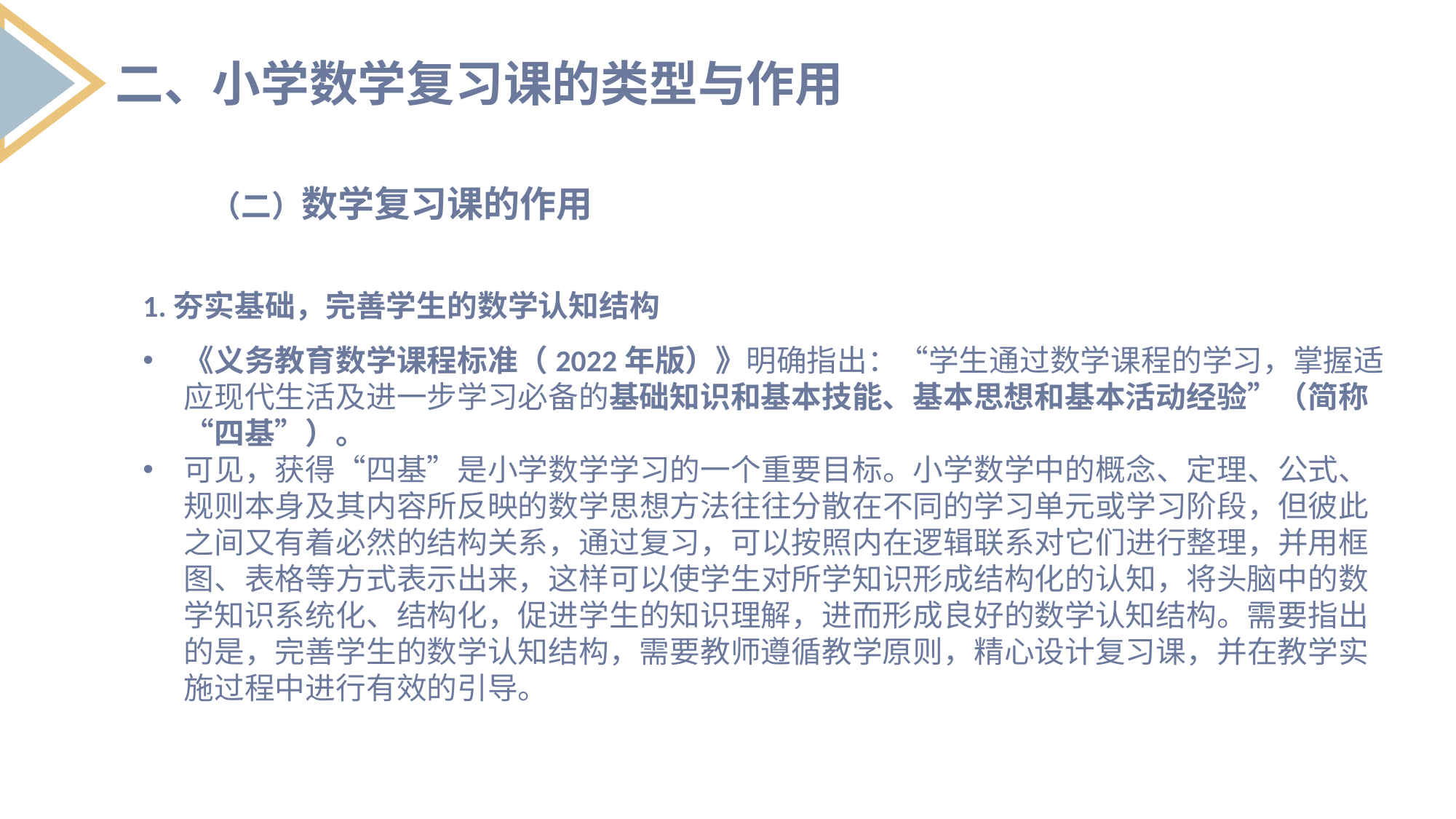

二、小学数学复习课的类型与作用
         （二）数学复习课的作用

1.夯实基础，完善学生的数学认知结构
《义务教育数学课程标准（2022年版）》明确指出：“学生通过数学课程的学习，掌握适应现代生活及进一步学习必备的基础知识和基本技能、基本思想和基本活动经验”（简称“四基”）。
可见，获得“四基”是小学数学学习的一个重要目标。小学数学中的概念、定理、公式、规则本身及其内容所反映的数学思想方法往往分散在不同的学习单元或学习阶段，但彼此之间又有着必然的结构关系，通过复习，可以按照内在逻辑联系对它们进行整理，并用框图、表格等方式表示出来，这样可以使学生对所学知识形成结构化的认知，将头脑中的数学知识系统化、结构化，促进学生的知识理解，进而形成良好的数学认知结构。需要指出的是，完善学生的数学认知结构，需要教师遵循教学原则，精心设计复习课，并在教学实施过程中进行有效的引导。